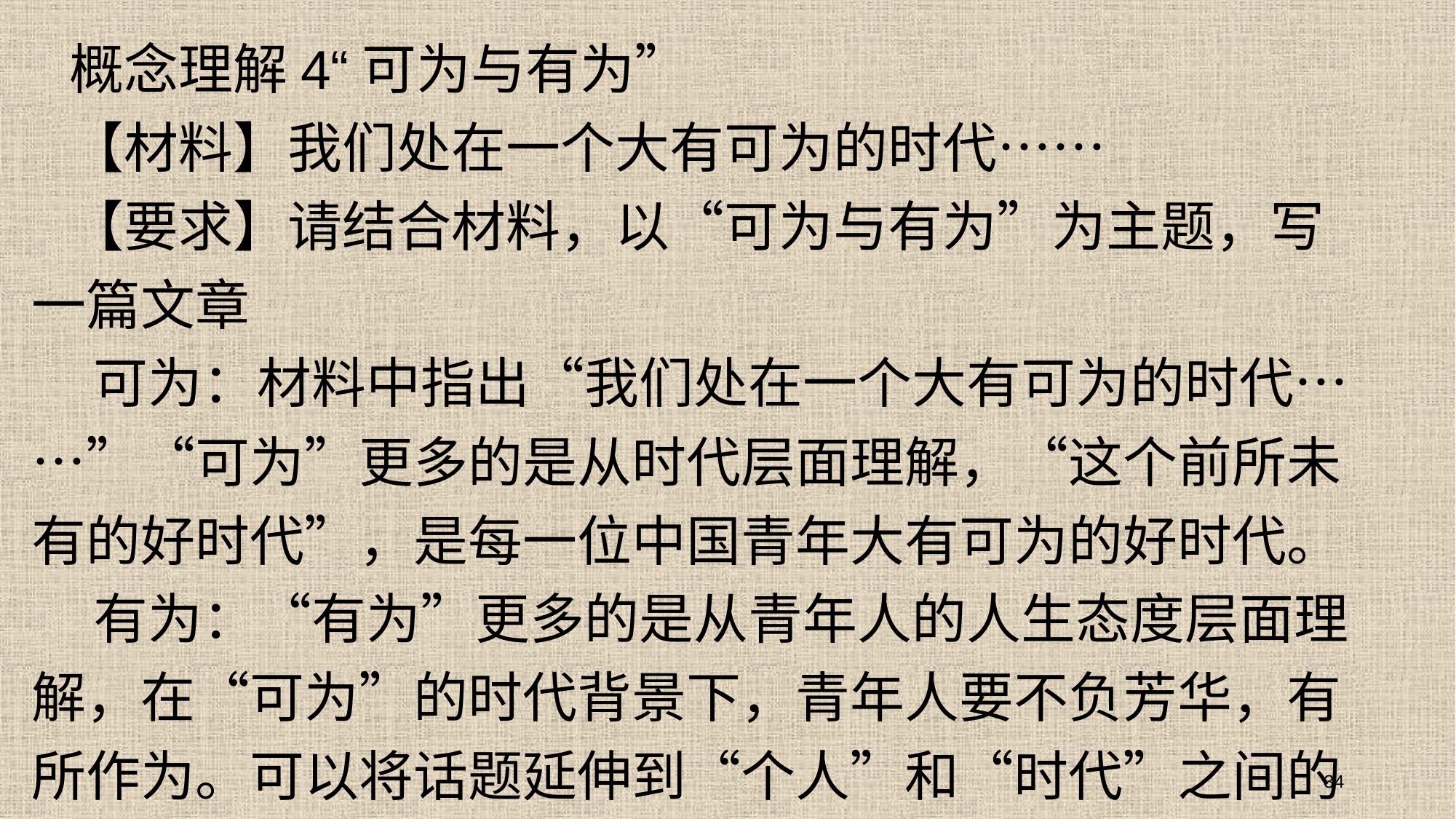

概念理解4“可为与有为”
  【材料】我们处在一个大有可为的时代……
  【要求】请结合材料，以“可为与有为”为主题，写一篇文章
    可为：材料中指出“我们处在一个大有可为的时代……”“可为”更多的是从时代层面理解，“这个前所未有的好时代”，是每一位中国青年大有可为的好时代。
    有为：“有为”更多的是从青年人的人生态度层面理解，在“可为”的时代背景下，青年人要不负芳华，有所作为。可以将话题延伸到“个人”和“时代”之间的关系，由此思考“小我”与“大我”之间的关联。
34